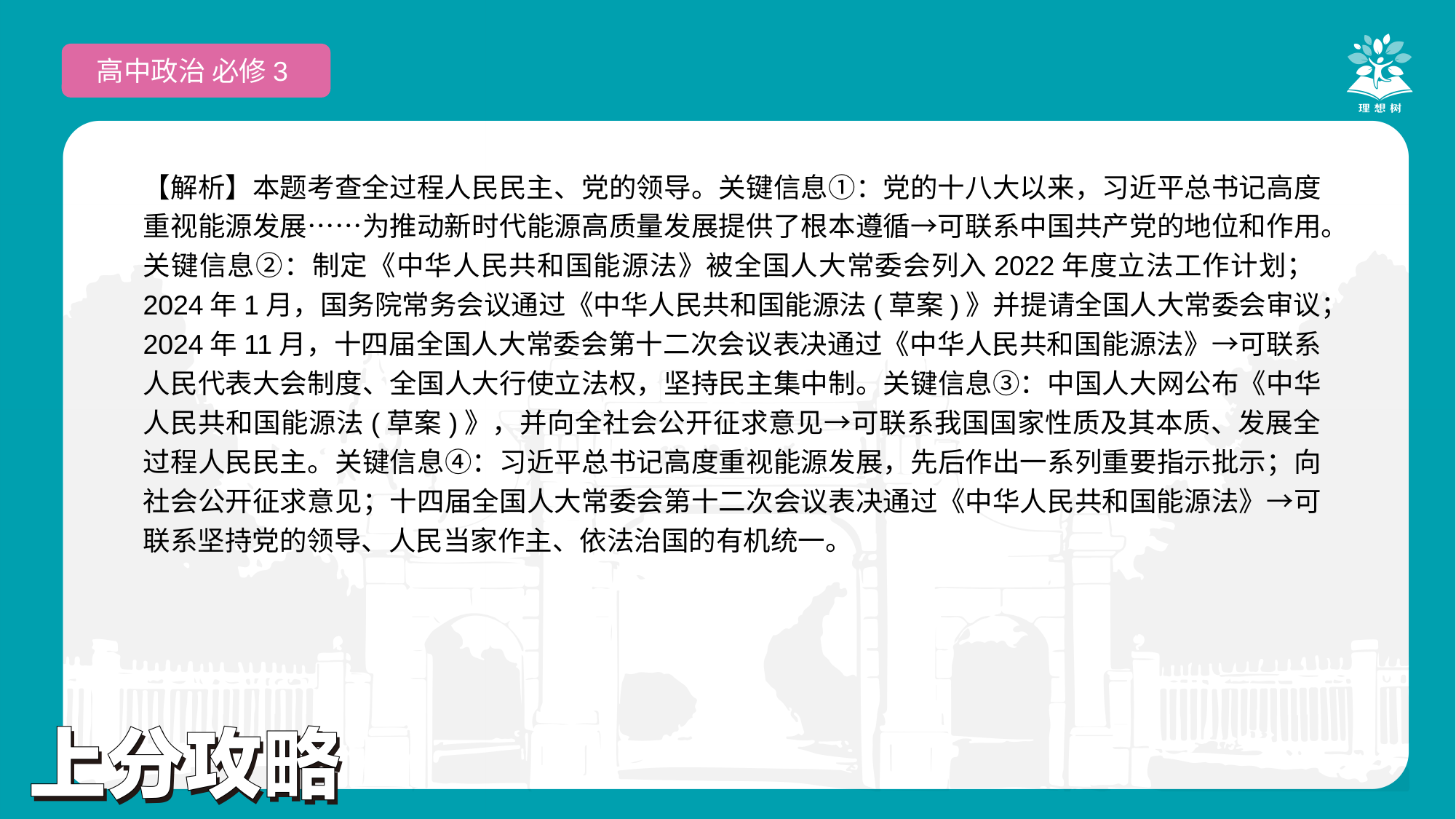

高中政治 必修3
【解析】本题考查全过程人民民主、党的领导。关键信息①：党的十八大以来，习近平总书记高度重视能源发展……为推动新时代能源高质量发展提供了根本遵循→可联系中国共产党的地位和作用。关键信息②：制定《中华人民共和国能源法》被全国人大常委会列入2022年度立法工作计划；2024年1月，国务院常务会议通过《中华人民共和国能源法(草案)》并提请全国人大常委会审议；2024年11月，十四届全国人大常委会第十二次会议表决通过《中华人民共和国能源法》→可联系人民代表大会制度、全国人大行使立法权，坚持民主集中制。关键信息③：中国人大网公布《中华人民共和国能源法(草案)》，并向全社会公开征求意见→可联系我国国家性质及其本质、发展全过程人民民主。关键信息④：习近平总书记高度重视能源发展，先后作出一系列重要指示批示；向社会公开征求意见；十四届全国人大常委会第十二次会议表决通过《中华人民共和国能源法》→可联系坚持党的领导、人民当家作主、依法治国的有机统一。